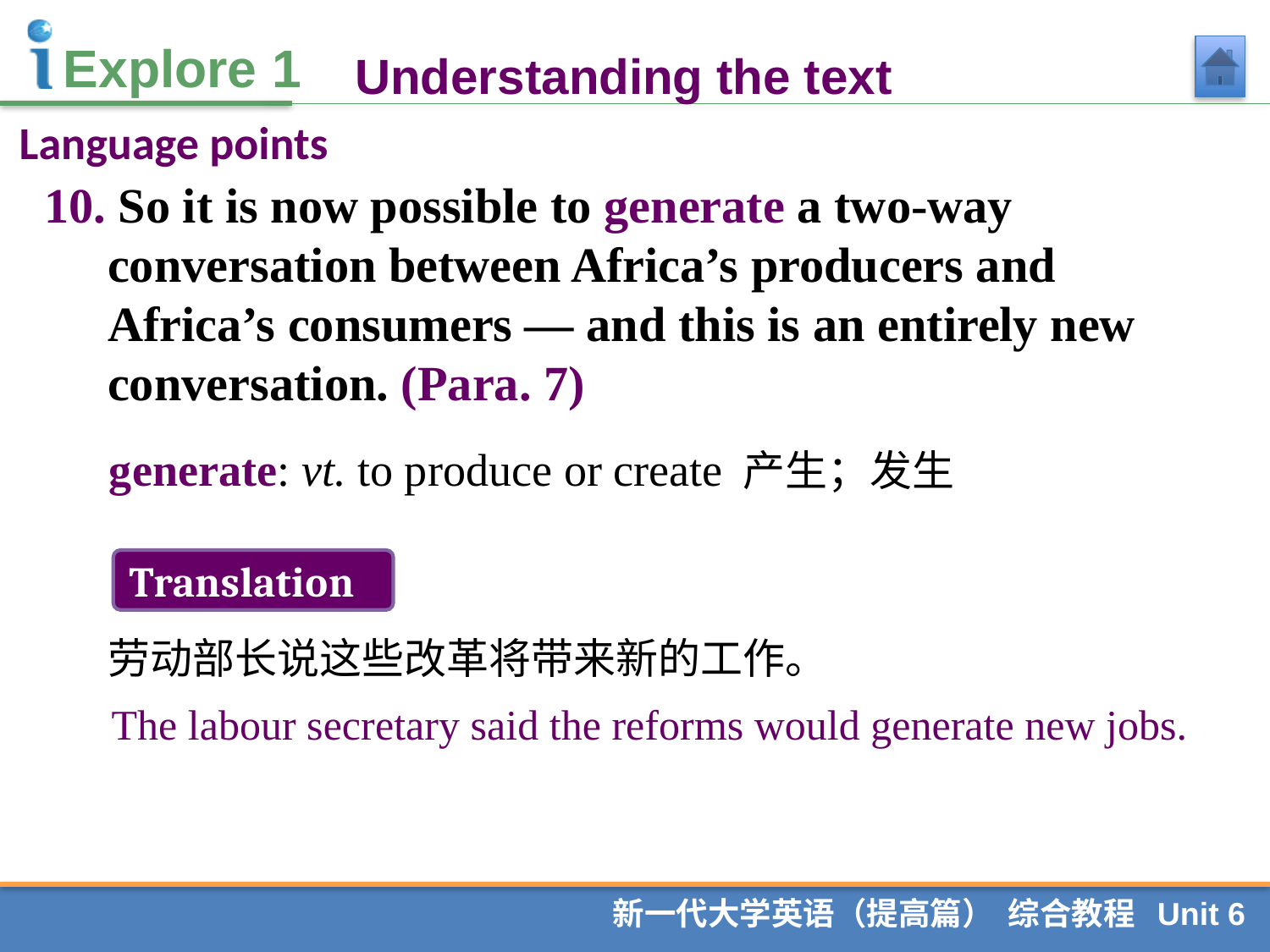

Understanding the text
Language points
10. So it is now possible to generate a two-way conversation between Africa’s producers and Africa’s consumers — and this is an entirely new conversation. (Para. 7)
generate: vt. to produce or create 产生；发生
Translation
劳动部长说这些改革将带来新的工作。
The labour secretary said the reforms would generate new jobs.